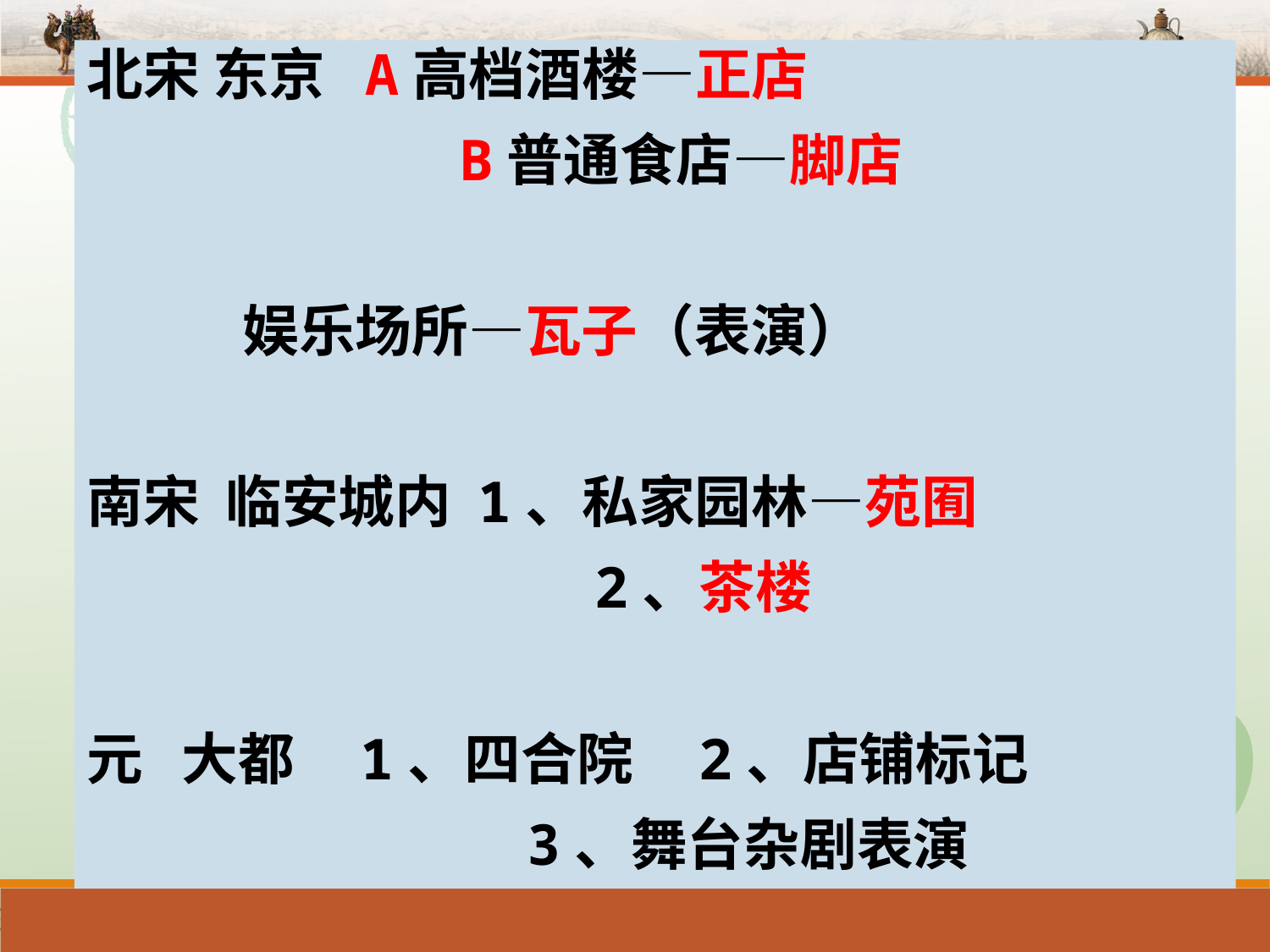

北宋 东京  A高档酒楼—正店
           B普通食店—脚店

           娱乐场所—瓦子（表演）

南宋  临安城内 1、私家园林—苑囿
               2、茶楼

元   大都    1、四合院    2、店铺标记
             3、舞台杂剧表演